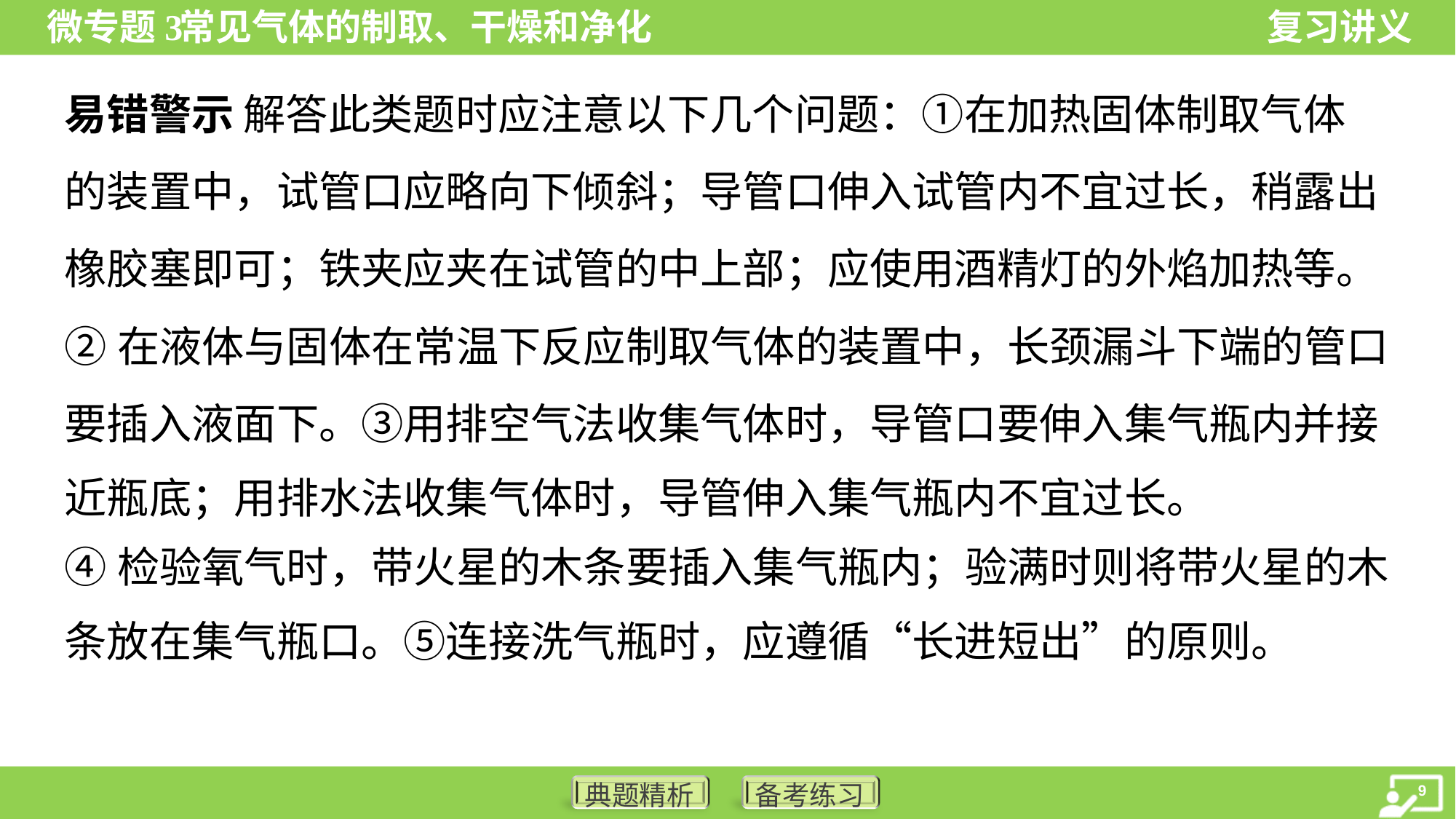

易错警示 解答此类题时应注意以下几个问题：①在加热固体制取气体
的装置中，试管口应略向下倾斜；导管口伸入试管内不宜过长，稍露出
橡胶塞即可；铁夹应夹在试管的中上部；应使用酒精灯的外焰加热等。
②在液体与固体在常温下反应制取气体的装置中，长颈漏斗下端的管口
要插入液面下。③用排空气法收集气体时，导管口要伸入集气瓶内并接
近瓶底；用排水法收集气体时，导管伸入集气瓶内不宜过长。
④检验氧气时，带火星的木条要插入集气瓶内；验满时则将带火星的木
条放在集气瓶口。⑤连接洗气瓶时，应遵循“长进短出”的原则。